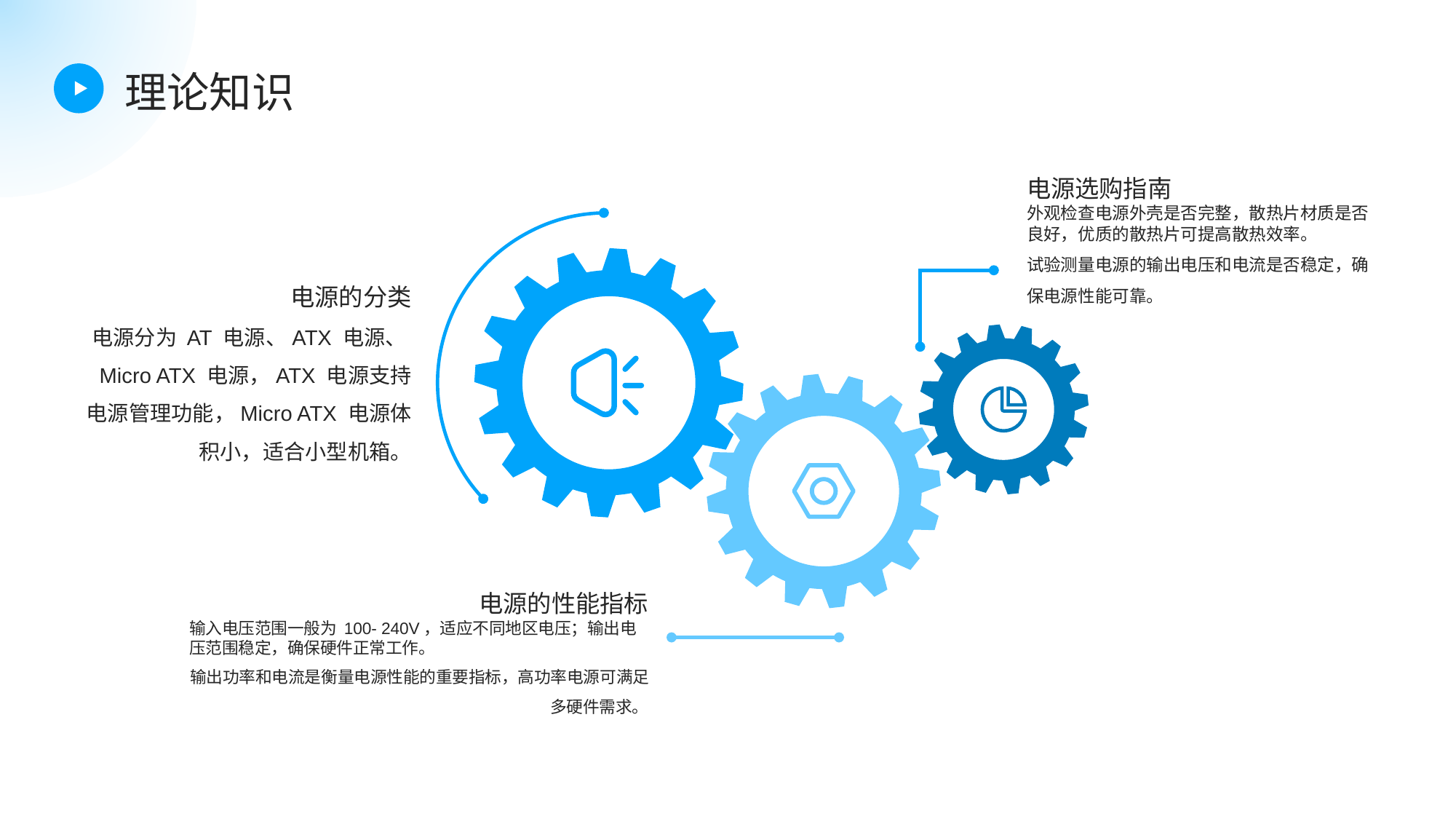

理论知识

电源选购指南
外观检查电源外壳是否完整，散热片材质是否良好，优质的散热片可提高散热效率。
试验测量电源的输出电压和电流是否稳定，确保电源性能可靠。

电源的分类
电源分为 AT 电源、ATX 电源、Micro ATX 电源，ATX 电源支持电源管理功能，Micro ATX 电源体积小，适合小型机箱。

电源的性能指标
输入电压范围一般为 100- 240V，适应不同地区电压；输出电压范围稳定，确保硬件正常工作。
输出功率和电流是衡量电源性能的重要指标，高功率电源可满足多硬件需求。